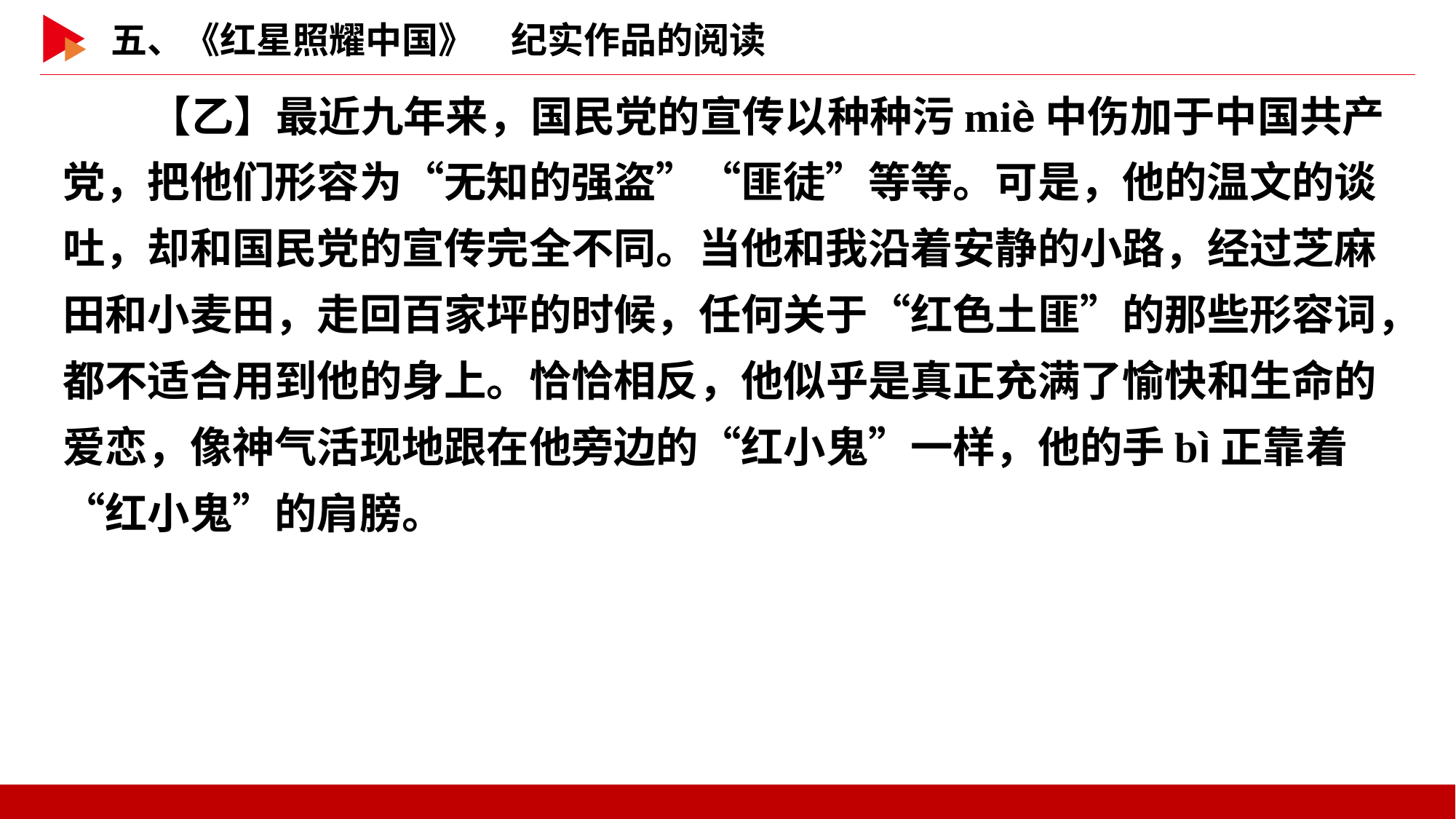

【乙】最近九年来，国民党的宣传以种种污miè中伤加于中国共产党，把他们形容为“无知的强盗”“匪徒”等等。可是，他的温文的谈吐，却和国民党的宣传完全不同。当他和我沿着安静的小路，经过芝麻田和小麦田，走回百家坪的时候，任何关于“红色土匪”的那些形容词，都不适合用到他的身上。恰恰相反，他似乎是真正充满了愉快和生命的爱恋，像神气活现地跟在他旁边的“红小鬼”一样，他的手bì正靠着“红小鬼”的肩膀。